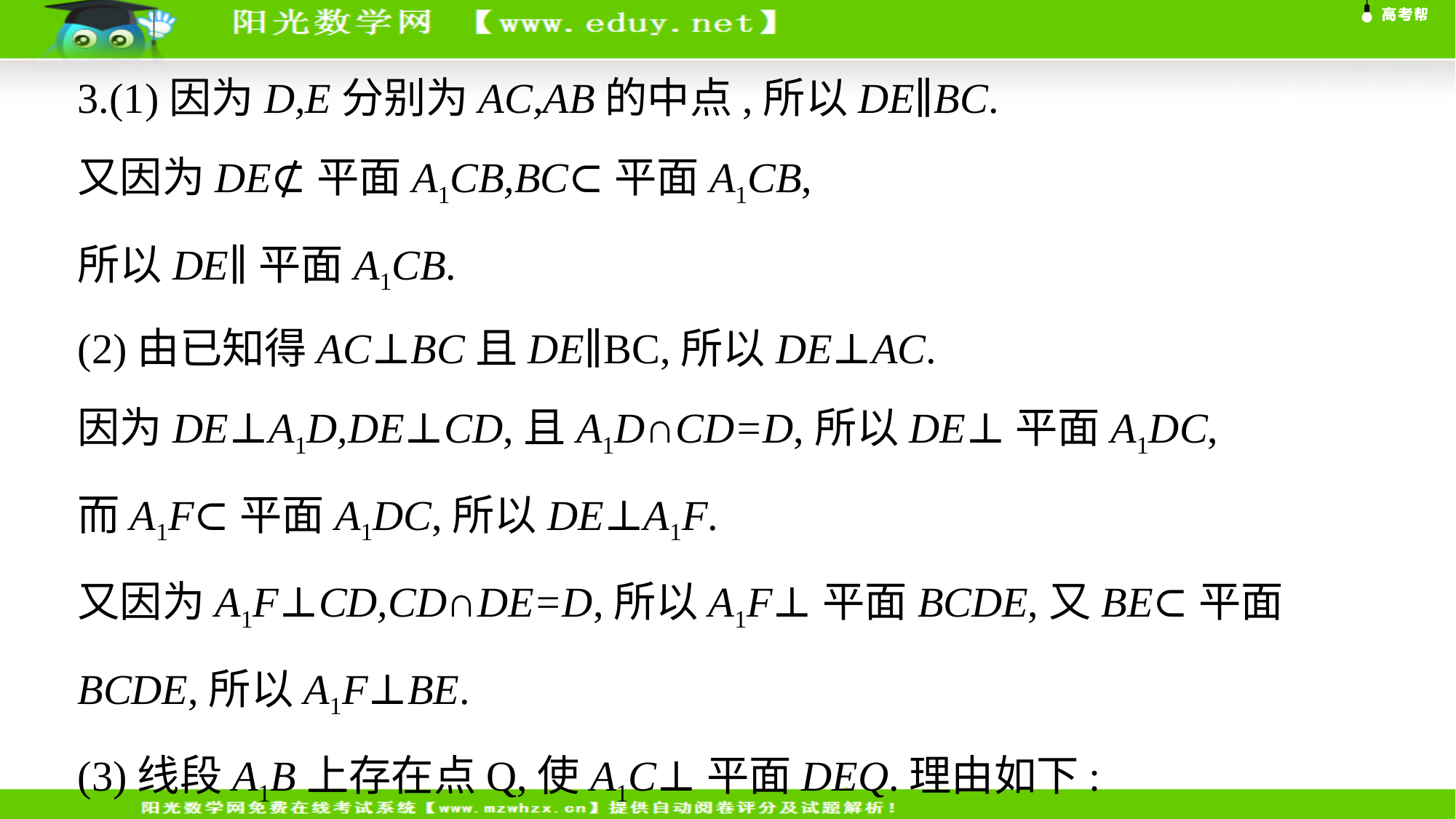

3.(1)因为D,E分别为AC,AB的中点,所以DE∥BC.
又因为DE⊄平面A1CB,BC⊂平面A1CB,
所以DE∥平面A1CB.
(2)由已知得AC⊥BC且DE∥BC,所以DE⊥AC.
因为DE⊥A1D,DE⊥CD,且A1D∩CD=D,所以DE⊥平面A1DC,
而A1F⊂平面A1DC,所以DE⊥A1F.
又因为A1F⊥CD,CD∩DE=D,所以A1F⊥平面BCDE,又BE⊂平面BCDE,所以A1F⊥BE.
(3)线段A1B上存在点Q,使A1C⊥平面DEQ.理由如下:
如图D 8-4-3,分别取A1C,A1B的中点P,Q,